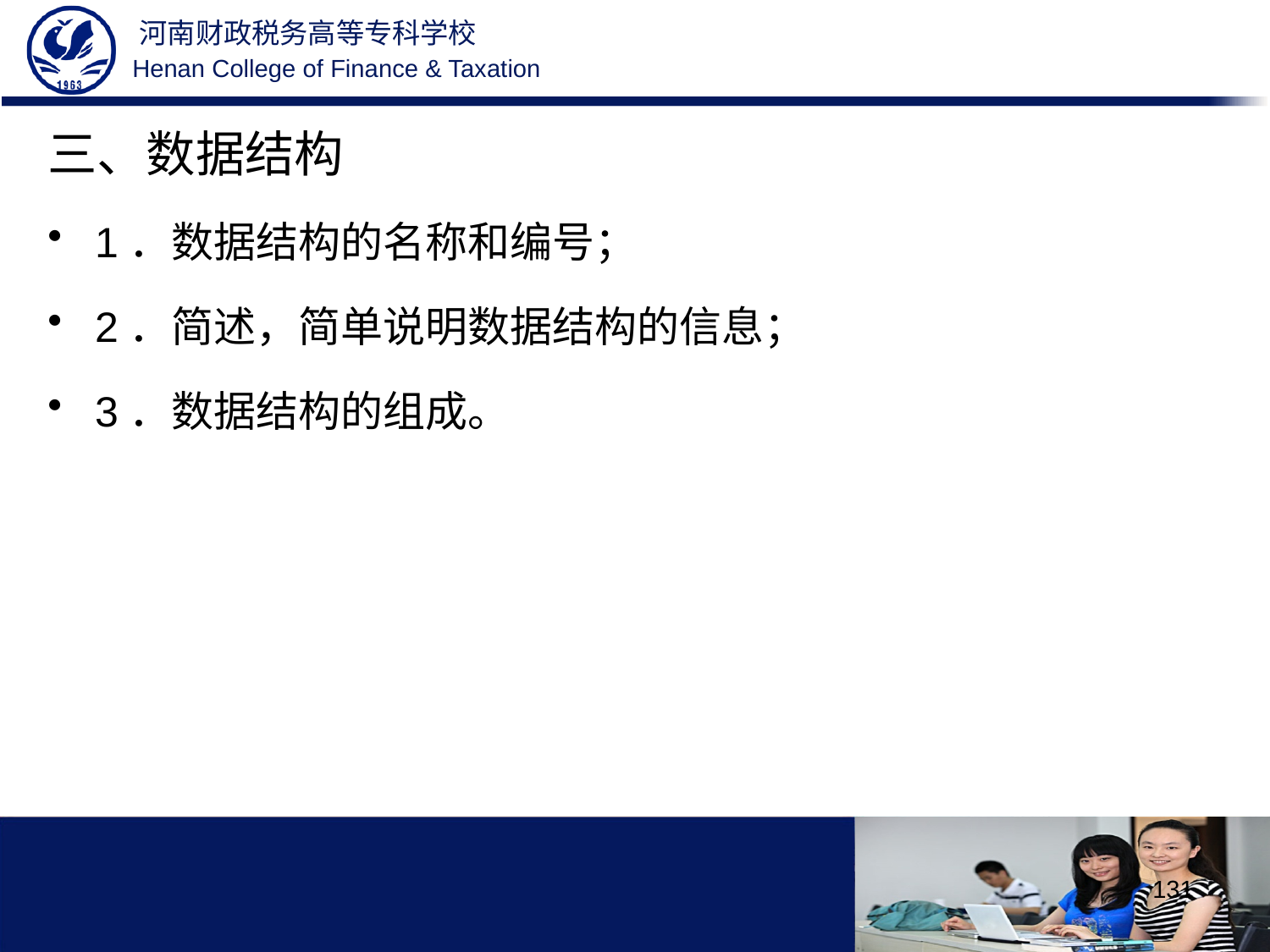

三、数据结构
1．数据结构的名称和编号；
2．简述，简单说明数据结构的信息；
3．数据结构的组成。

131